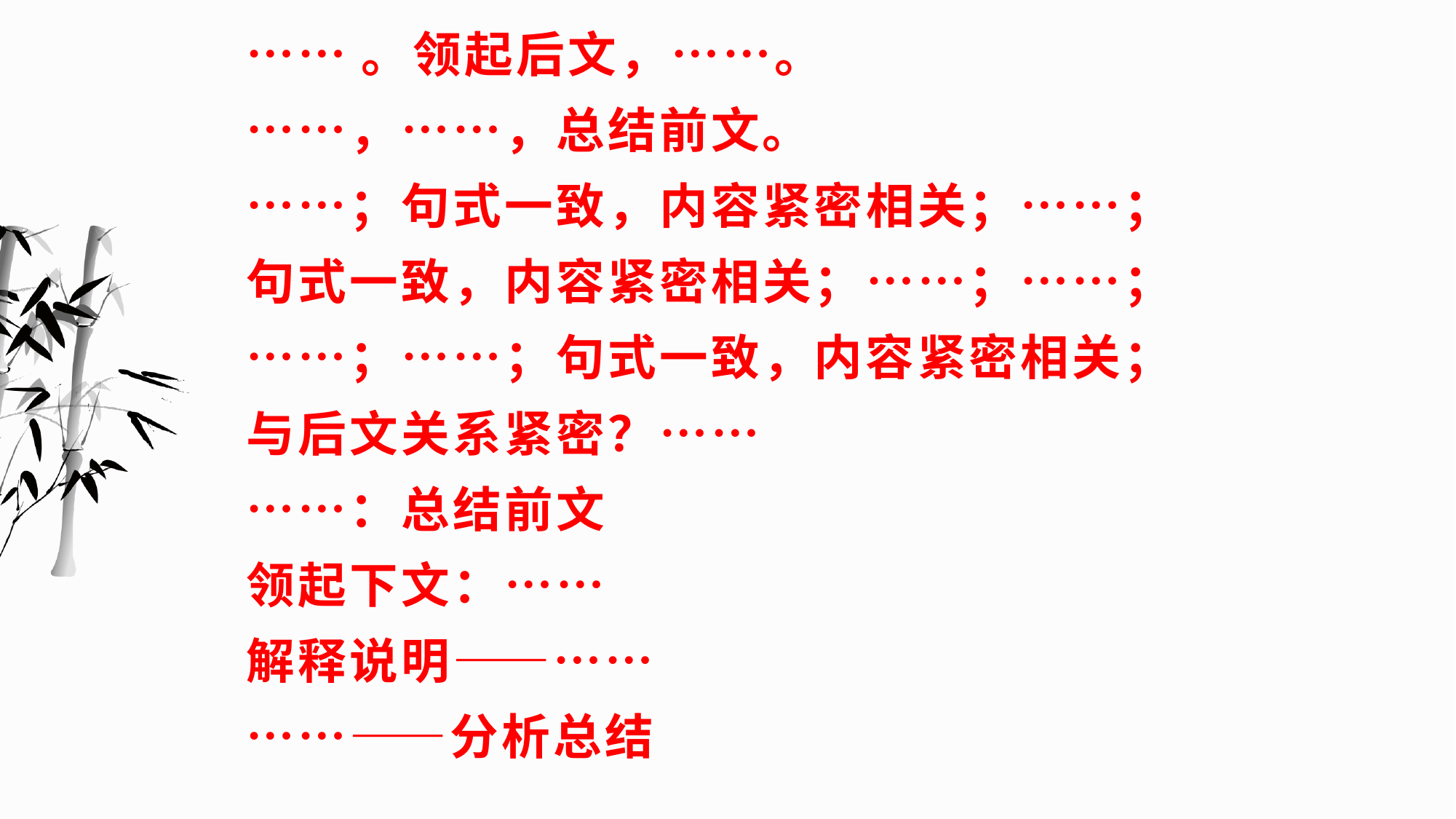

# ……。领起后文，……。 ……，……，总结前文。 ……；句式一致，内容紧密相关；……； 句式一致，内容紧密相关；……；……； ……；……；句式一致，内容紧密相关； 与后文关系紧密？…… ……：总结前文 领起下文：…… 解释说明——…… ……——分析总结